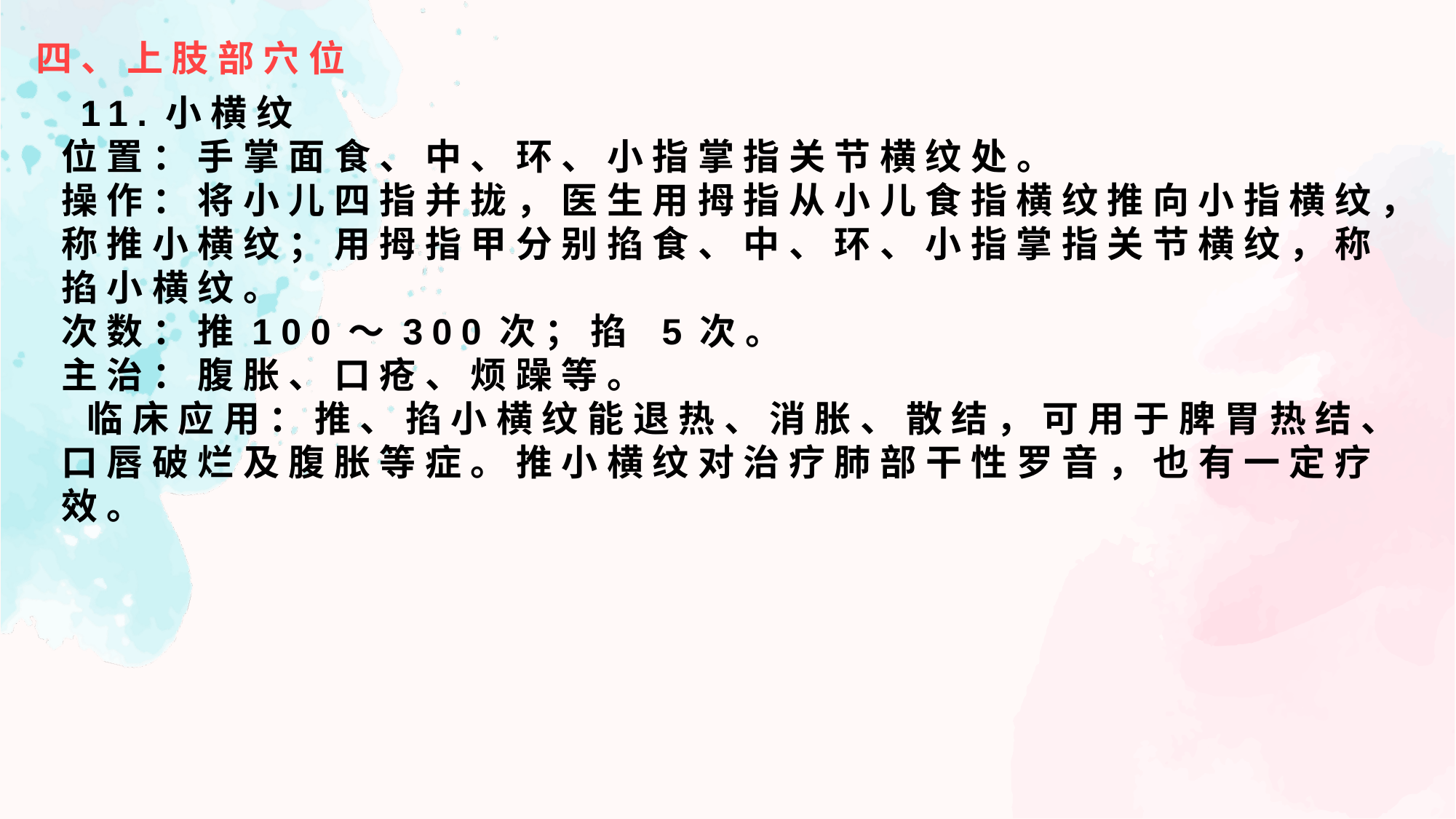

四、上肢部穴位
 11.小横纹
位置：手掌面食、中、环、小指掌指关节横纹处。
操作：将小儿四指并拢，医生用拇指从小儿食指横纹推向小指横纹，称推小横纹；用拇指甲分别掐食、中、环、小指掌指关节横纹，称掐小横纹。
次数：推100～300次；掐 5次。
主治：腹胀、口疮、烦躁等。
 临床应用：推、掐小横纹能退热、消胀、散结，可用于脾胃热结、口唇破烂及腹胀等症。推小横纹对治疗肺部干性罗音，也有一定疗效。